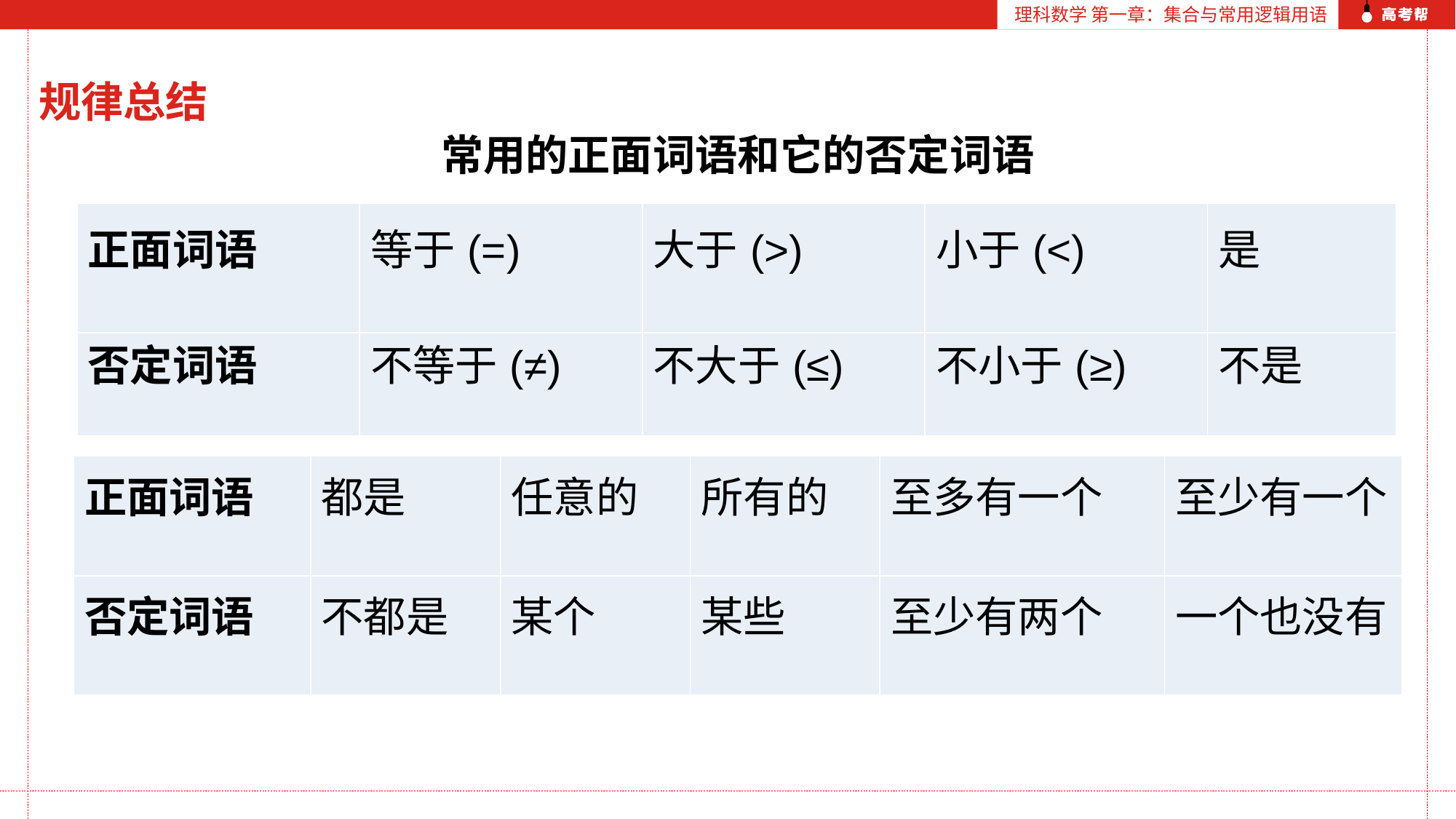

理科数学 第一章：集合与常用逻辑用语

规律总结

常用的正面词语和它的否定词语

| 正面词语 | 等于(=) | 大于(>) | 小于(<) | 是 |
| --- | --- | --- | --- | --- |
| 否定词语 | 不等于(≠) | 不大于(≤) | 不小于(≥) | 不是 |
| 正面词语 | 都是 | 任意的 | 所有的 | 至多有一个 | 至少有一个 |
| --- | --- | --- | --- | --- | --- |
| 否定词语 | 不都是 | 某个 | 某些 | 至少有两个 | 一个也没有 |